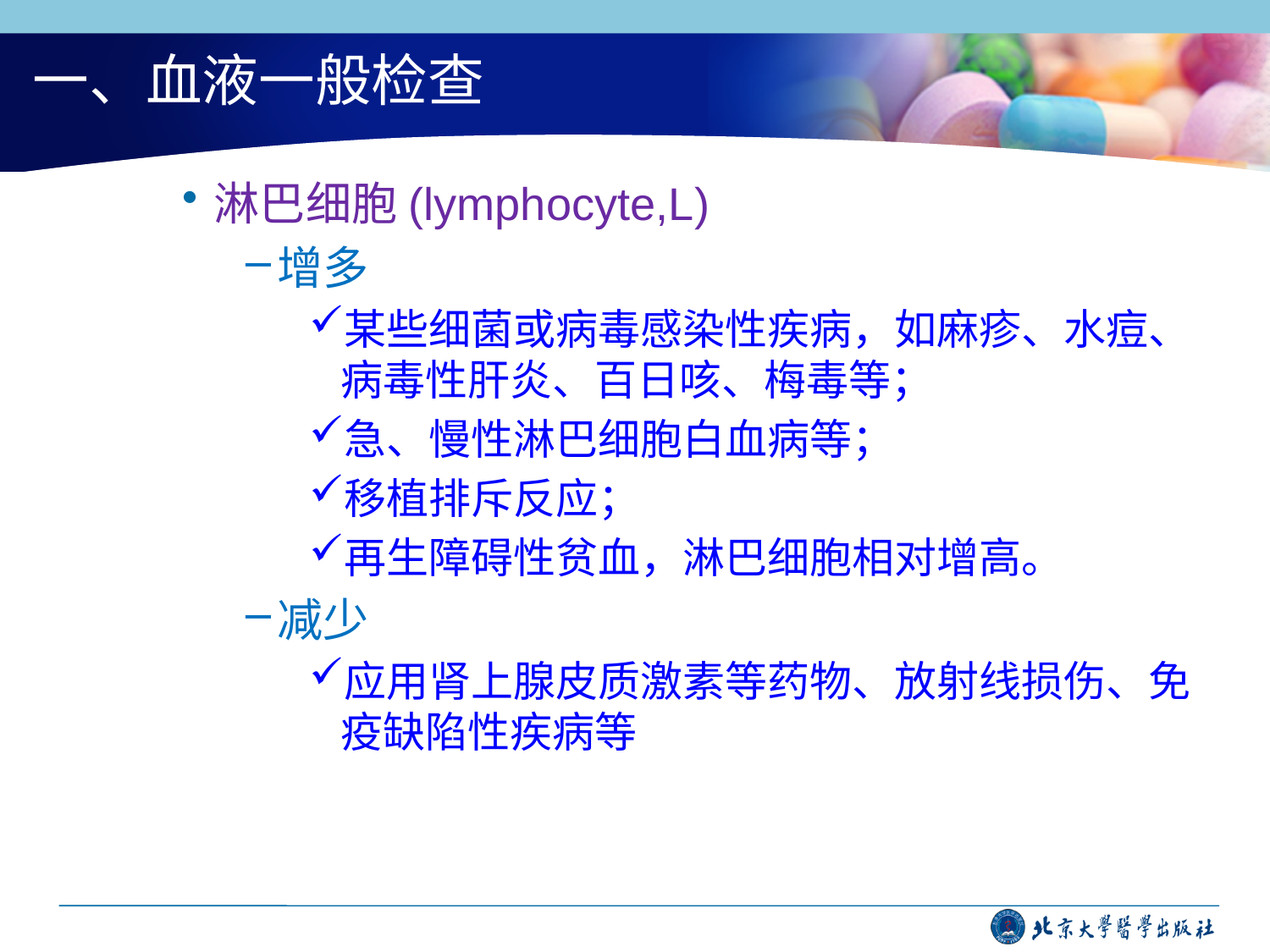

# 一、血液一般检查
淋巴细胞(lymphocyte,L)
增多
某些细菌或病毒感染性疾病，如麻疹、水痘、病毒性肝炎、百日咳、梅毒等；
急、慢性淋巴细胞白血病等；
移植排斥反应；
再生障碍性贫血，淋巴细胞相对增高。
减少
应用肾上腺皮质激素等药物、放射线损伤、免疫缺陷性疾病等